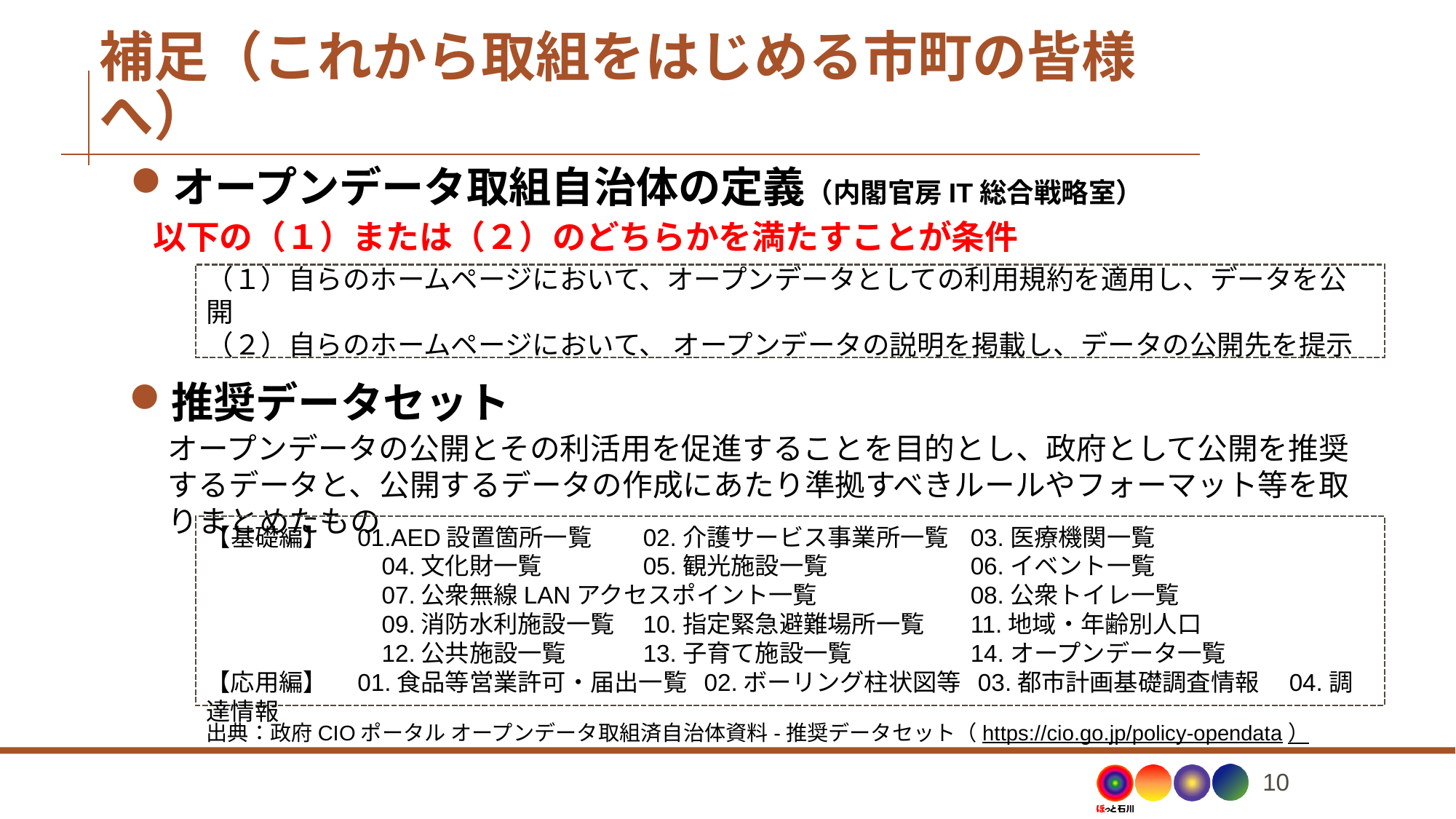

# 補足（これから取組をはじめる市町の皆様へ）
オープンデータ取組自治体の定義（内閣官房IT総合戦略室）

以下の（１）または（２）のどちらかを満たすことが条件

（１）自らのホームページにおいて、オープンデータとしての利用規約を適用し、データを公開
（２）自らのホームページにおいて、 オープンデータの説明を掲載し、データの公開先を提示
推奨データセット

オープンデータの公開とその利活用を促進することを目的とし、政府として公開を推奨するデータと、公開するデータの作成にあたり準拠すべきルールやフォーマット等を取りまとめたもの
【基礎編】　01.AED設置箇所一覧   	02.介護サービス事業所一覧	03.医療機関一覧
　　　　　　　04.文化財一覧　     　　	05.観光施設一覧                	06.イベント一覧
　　　　　　　07.公衆無線LANアクセスポイント一覧                        	08.公衆トイレ一覧
　　　　　　　09.消防水利施設一覧   	10.指定緊急避難場所一覧    	11.地域・年齢別人口
　　　　　　　12.公共施設一覧         	13.子育て施設一覧             	14.オープンデータ一覧
【応用編】　01.食品等営業許可・届出一覧  02.ボーリング柱状図等  03.都市計画基礎調査情報　04.調達情報
出典：政府CIOポータル オープンデータ取組済自治体資料-推奨データセット（https://cio.go.jp/policy-opendata）
10